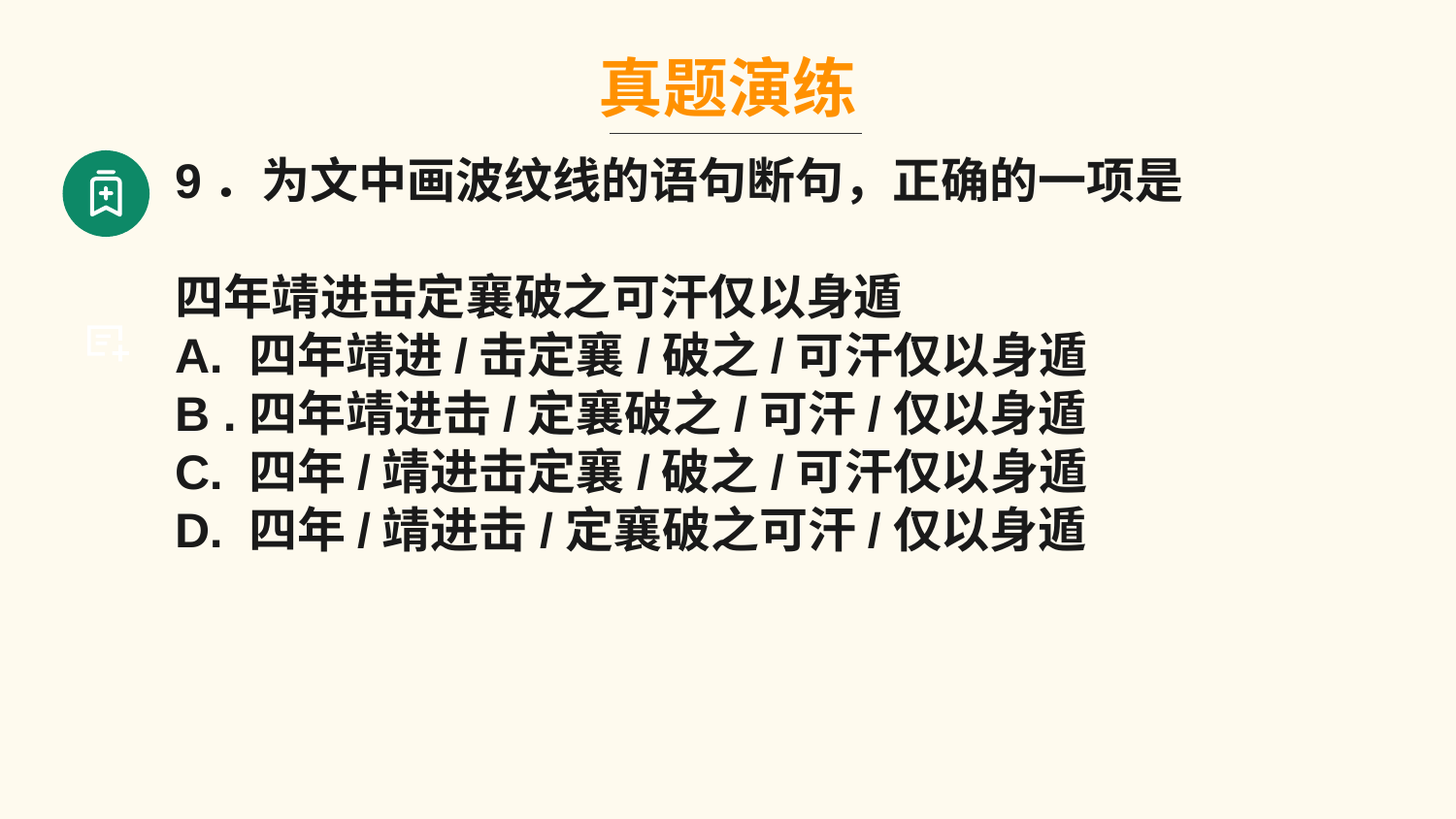

真题演练
9．为文中画波纹线的语句断句，正确的一项是

四年靖进击定襄破之可汗仅以身遁
A. 四年靖进/击定襄/破之/可汗仅以身遁
B .四年靖进击/定襄破之/可汗/仅以身遁
C. 四年/靖进击定襄/破之/可汗仅以身遁
D. 四年/靖进击/定襄破之可汗/仅以身遁